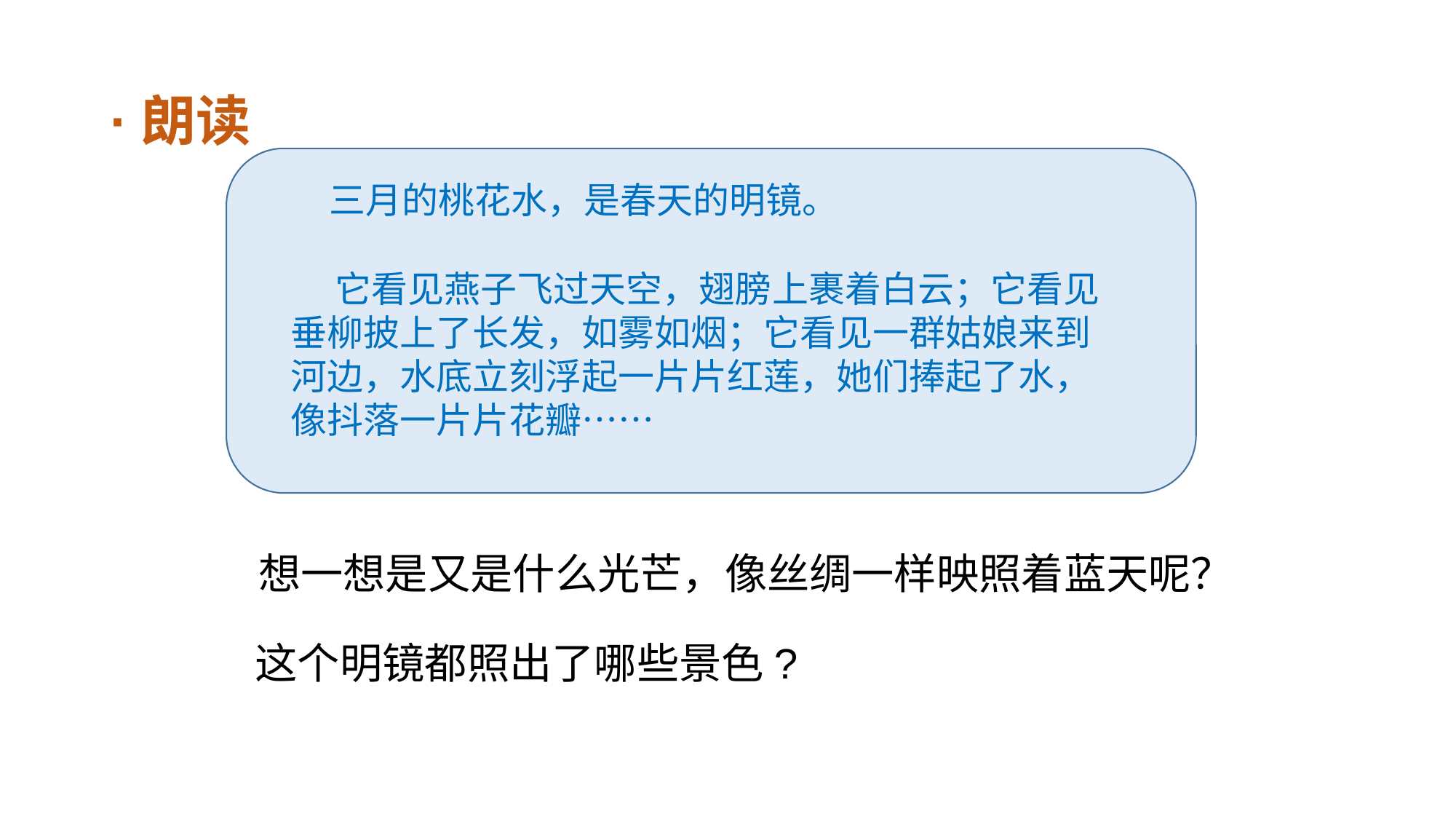

·朗读

   三月的桃花水，是春天的明镜。

　 它看见燕子飞过天空，翅膀上裹着白云；它看见垂柳披上了长发，如雾如烟；它看见一群姑娘来到河边，水底立刻浮起一片片红莲，她们捧起了水，像抖落一片片花瓣……
  想一想是又是什么光芒，像丝绸一样映照着蓝天呢？
这个明镜都照出了哪些景色?